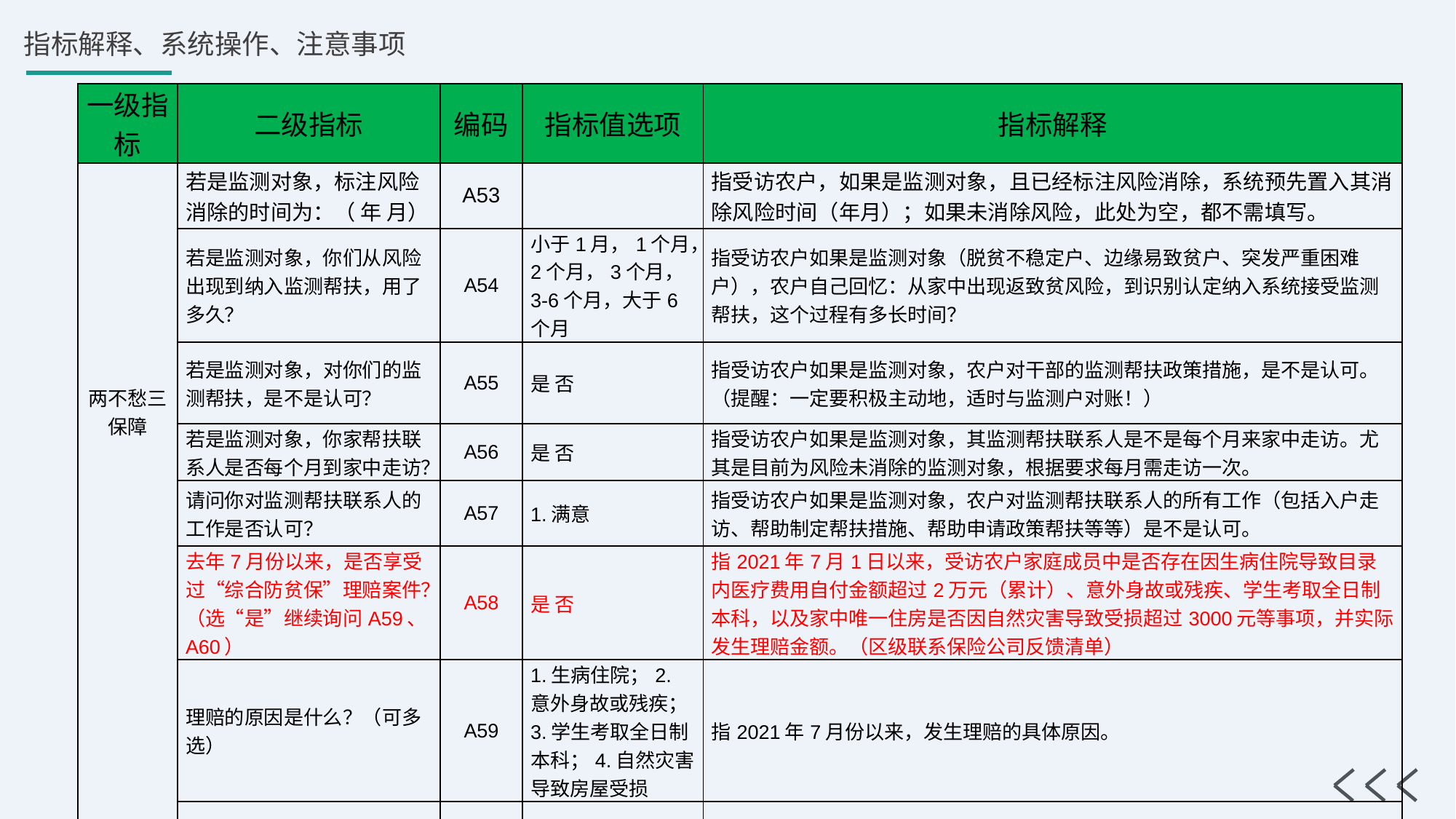

| 一级指标 | 二级指标 | 编码 | 指标值选项 | 指标解释 |
| --- | --- | --- | --- | --- |
| 两不愁三保障 | 若是监测对象，标注风险消除的时间为：（ 年 月） | A53 |  | 指受访农户，如果是监测对象，且已经标注风险消除，系统预先置入其消除风险时间（年月）；如果未消除风险，此处为空，都不需填写。 |
|  | 若是监测对象，你们从风险出现到纳入监测帮扶，用了多久？ | A54 | 小于1月，1个月，2个月，3个月，3-6个月，大于6个月 | 指受访农户如果是监测对象（脱贫不稳定户、边缘易致贫户、突发严重困难户），农户自己回忆：从家中出现返致贫风险，到识别认定纳入系统接受监测帮扶，这个过程有多长时间？ |
|  | 若是监测对象，对你们的监测帮扶，是不是认可？ | A55 | 是 否 | 指受访农户如果是监测对象，农户对干部的监测帮扶政策措施，是不是认可。（提醒：一定要积极主动地，适时与监测户对账！） |
|  | 若是监测对象，你家帮扶联系人是否每个月到家中走访？ | A56 | 是 否 | 指受访农户如果是监测对象，其监测帮扶联系人是不是每个月来家中走访。尤其是目前为风险未消除的监测对象，根据要求每月需走访一次。 |
|  | 请问你对监测帮扶联系人的工作是否认可？ | A57 | 1.满意 | 指受访农户如果是监测对象，农户对监测帮扶联系人的所有工作（包括入户走访、帮助制定帮扶措施、帮助申请政策帮扶等等）是不是认可。 |
|  | 去年7月份以来，是否享受过“综合防贫保”理赔案件？（选“是”继续询问A59、A60） | A58 | 是 否 | 指2021年7月1日以来，受访农户家庭成员中是否存在因生病住院导致目录内医疗费用自付金额超过2万元（累计）、意外身故或残疾、学生考取全日制本科，以及家中唯一住房是否因自然灾害导致受损超过3000元等事项，并实际发生理赔金额。（区级联系保险公司反馈清单） |
|  | 理赔的原因是什么？（可多选） | A59 | 1.生病住院；2.意外身故或残疾；3.学生考取全日制本科；4.自然灾害导致房屋受损 | 指2021年7月份以来，发生理赔的具体原因。 |
|  | “综合防贫保”实际理赔金额是多少（单位：元）？ | A60 |  | 指受访农户（以户为单位）实际获得理赔金额。非22个“综合防贫保”试点区县，不填。 |